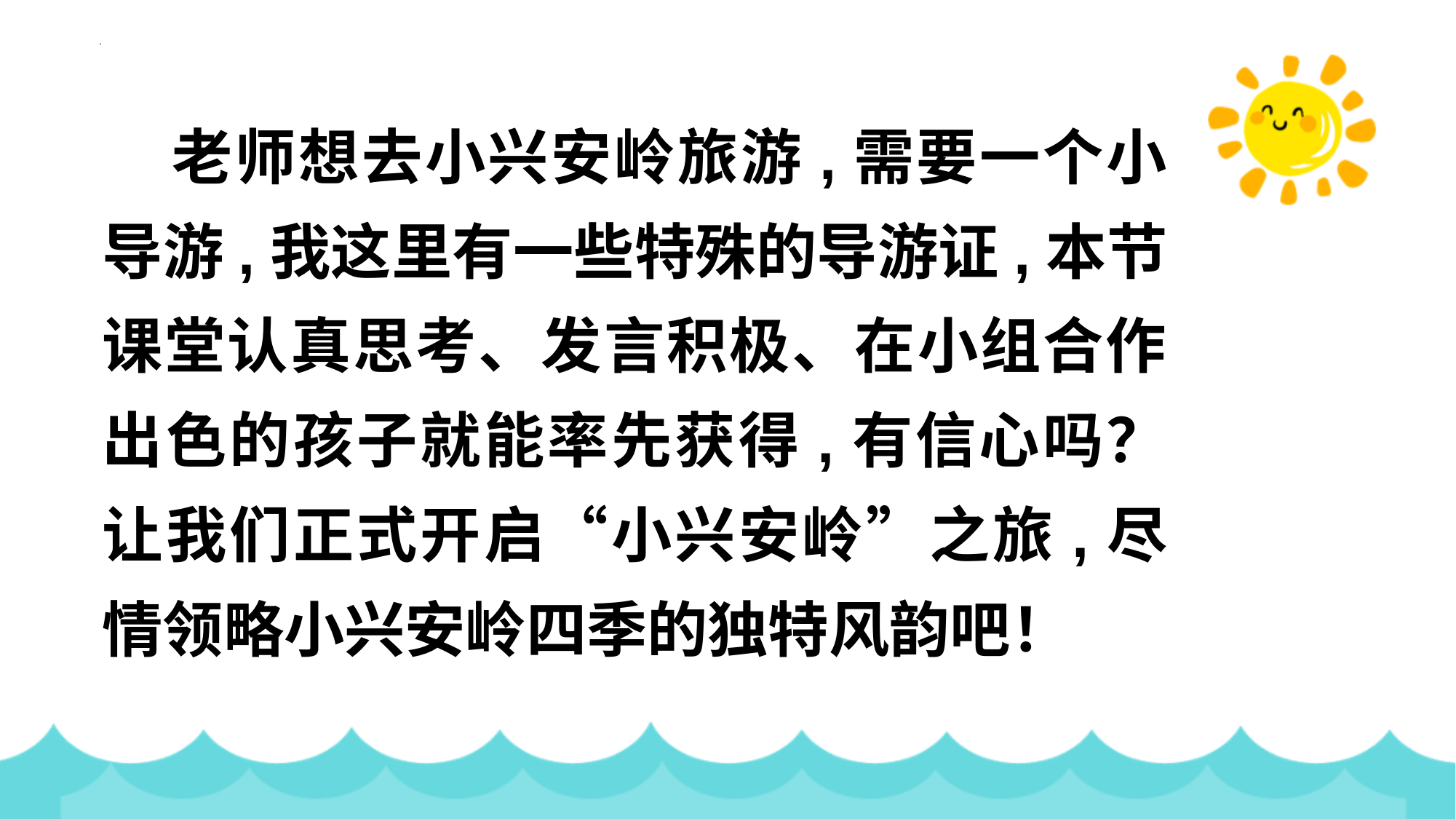

老师想去小兴安岭旅游,需要一个小导游,我这里有一些特殊的导游证,本节课堂认真思考、发言积极、在小组合作出色的孩子就能率先获得,有信心吗？让我们正式开启“小兴安岭”之旅,尽情领略小兴安岭四季的独特风韵吧！